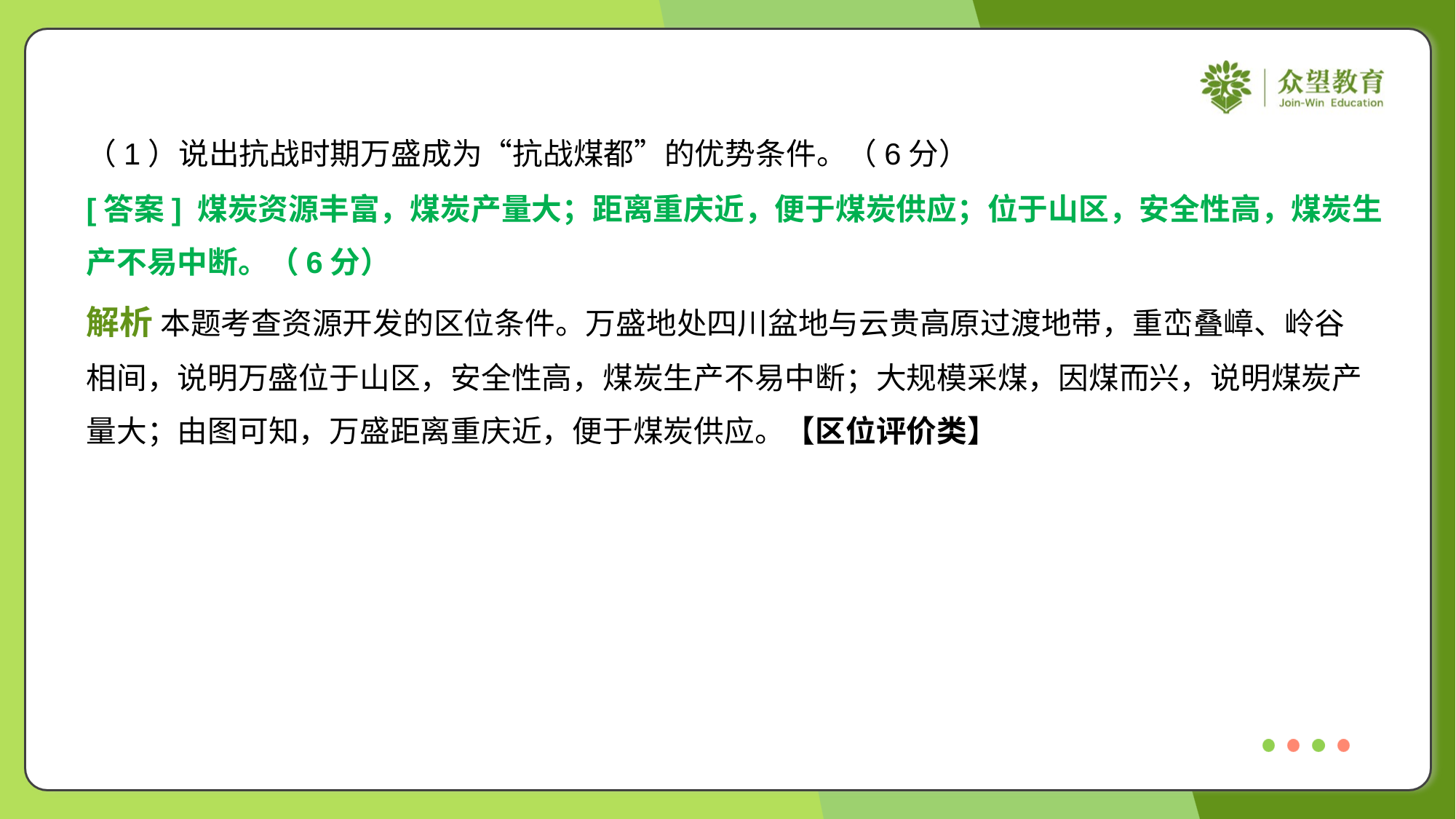

（1）说出抗战时期万盛成为“抗战煤都”的优势条件。（6分）
[答案] 煤炭资源丰富，煤炭产量大；距离重庆近，便于煤炭供应；位于山区，安全性高，煤炭生
产不易中断。（6分）
解析 本题考查资源开发的区位条件。万盛地处四川盆地与云贵高原过渡地带，重峦叠嶂、岭谷
相间，说明万盛位于山区，安全性高，煤炭生产不易中断；大规模采煤，因煤而兴，说明煤炭产
量大；由图可知，万盛距离重庆近，便于煤炭供应。【区位评价类】